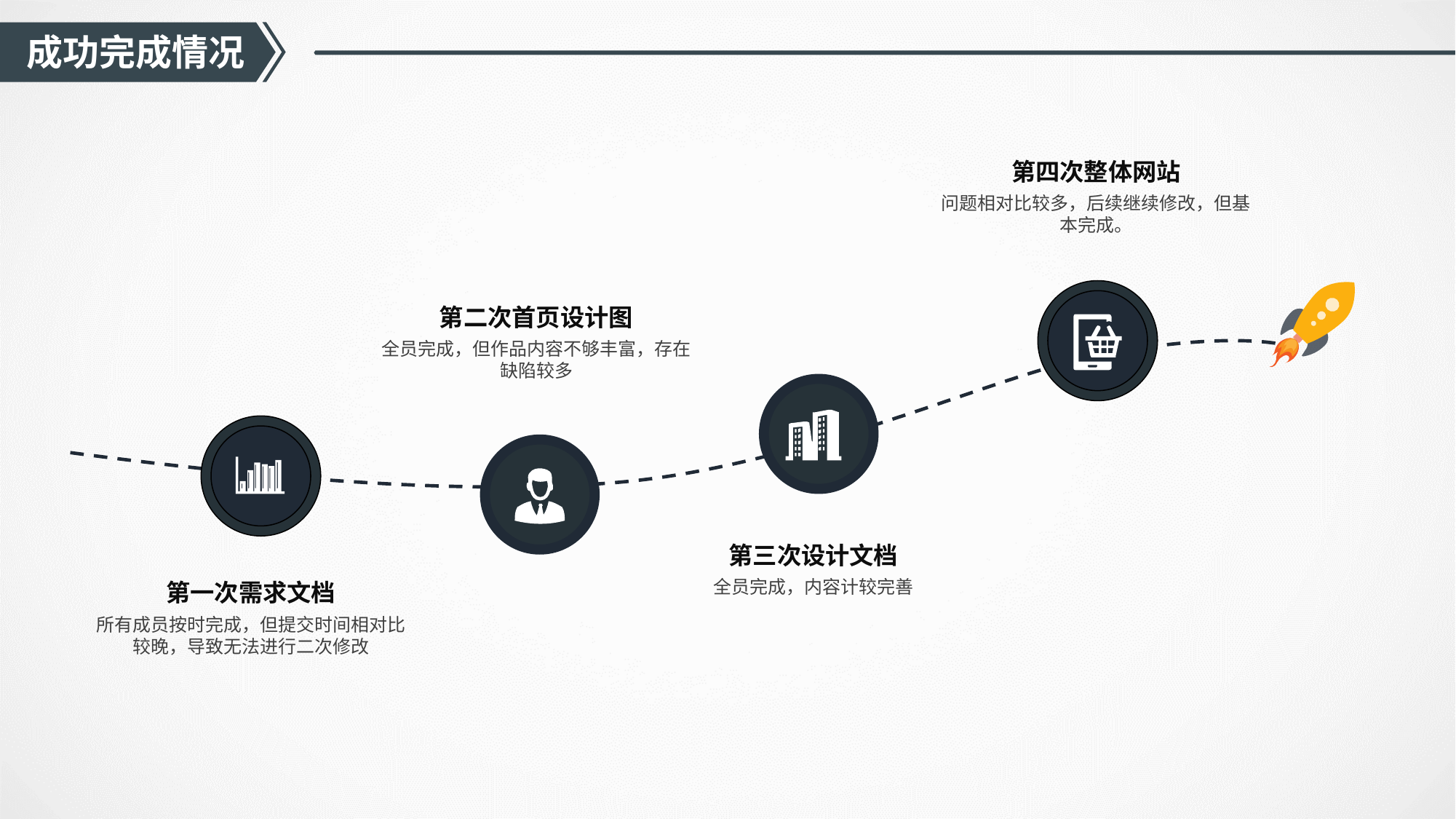

成功完成情况

第四次整体网站
问题相对比较多，后续继续修改，但基本完成。

第二次首页设计图
全员完成，但作品内容不够丰富，存在缺陷较多
第三次设计文档
全员完成，内容计较完善
第一次需求文档
所有成员按时完成，但提交时间相对比较晚，导致无法进行二次修改